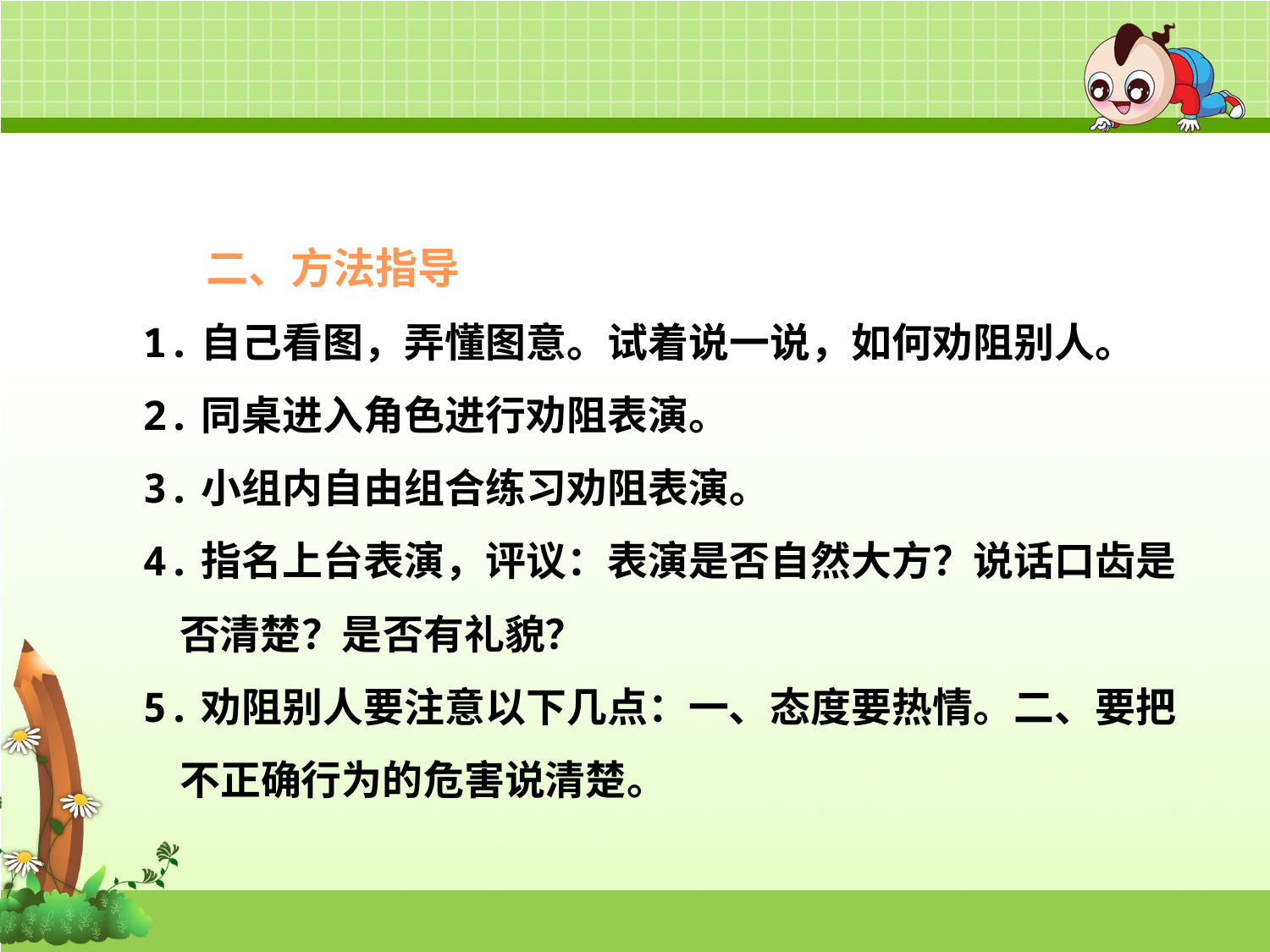

二、方法指导
1.自己看图，弄懂图意。试着说一说，如何劝阻别人。
2.同桌进入角色进行劝阻表演。
3.小组内自由组合练习劝阻表演。
4.指名上台表演，评议：表演是否自然大方？说话口齿是否清楚？是否有礼貌？
5.劝阻别人要注意以下几点：一、态度要热情。二、要把不正确行为的危害说清楚。